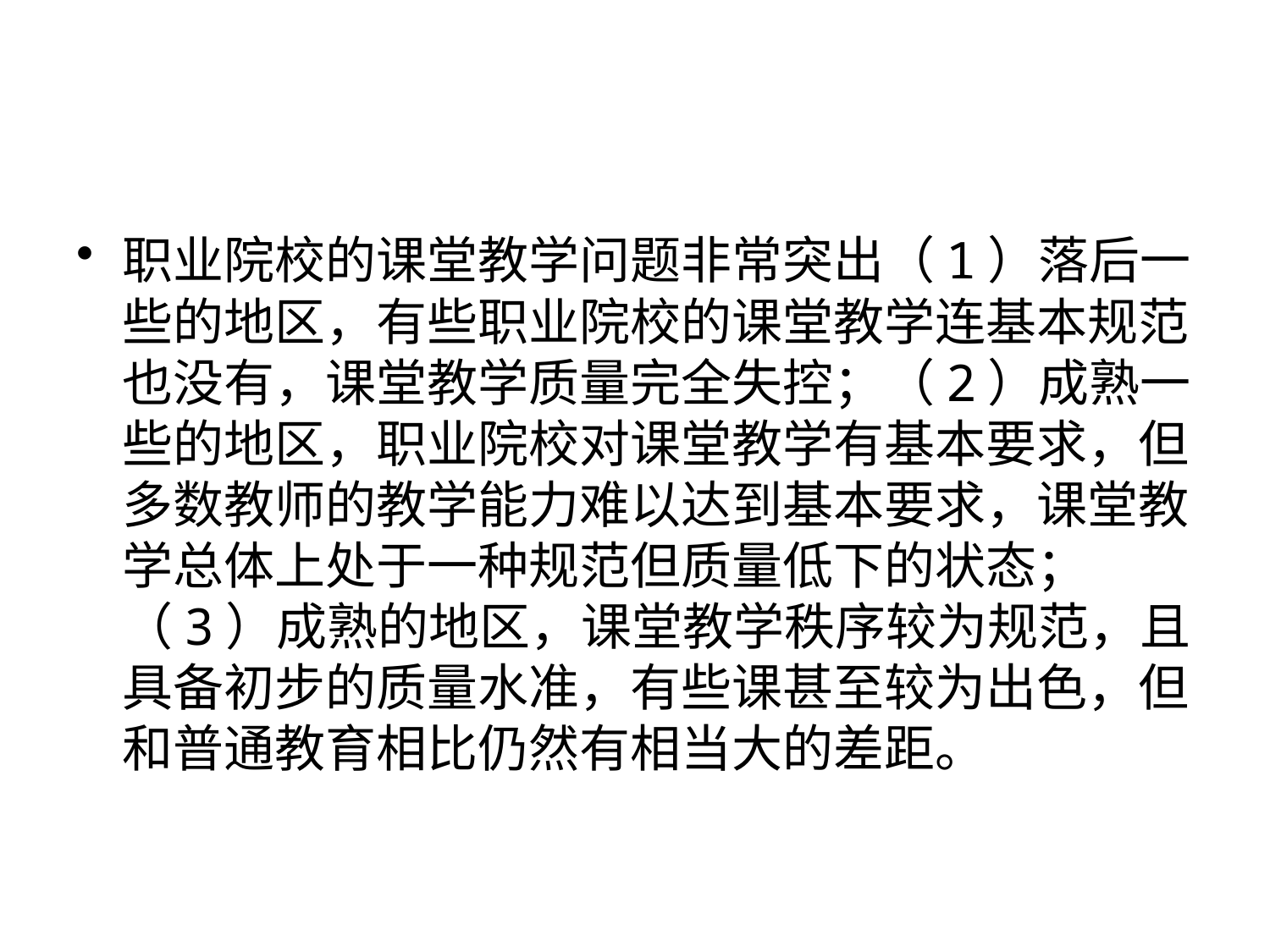

#
职业院校的课堂教学问题非常突出（1）落后一些的地区，有些职业院校的课堂教学连基本规范也没有，课堂教学质量完全失控；（2）成熟一些的地区，职业院校对课堂教学有基本要求，但多数教师的教学能力难以达到基本要求，课堂教学总体上处于一种规范但质量低下的状态；（3）成熟的地区，课堂教学秩序较为规范，且具备初步的质量水准，有些课甚至较为出色，但和普通教育相比仍然有相当大的差距。